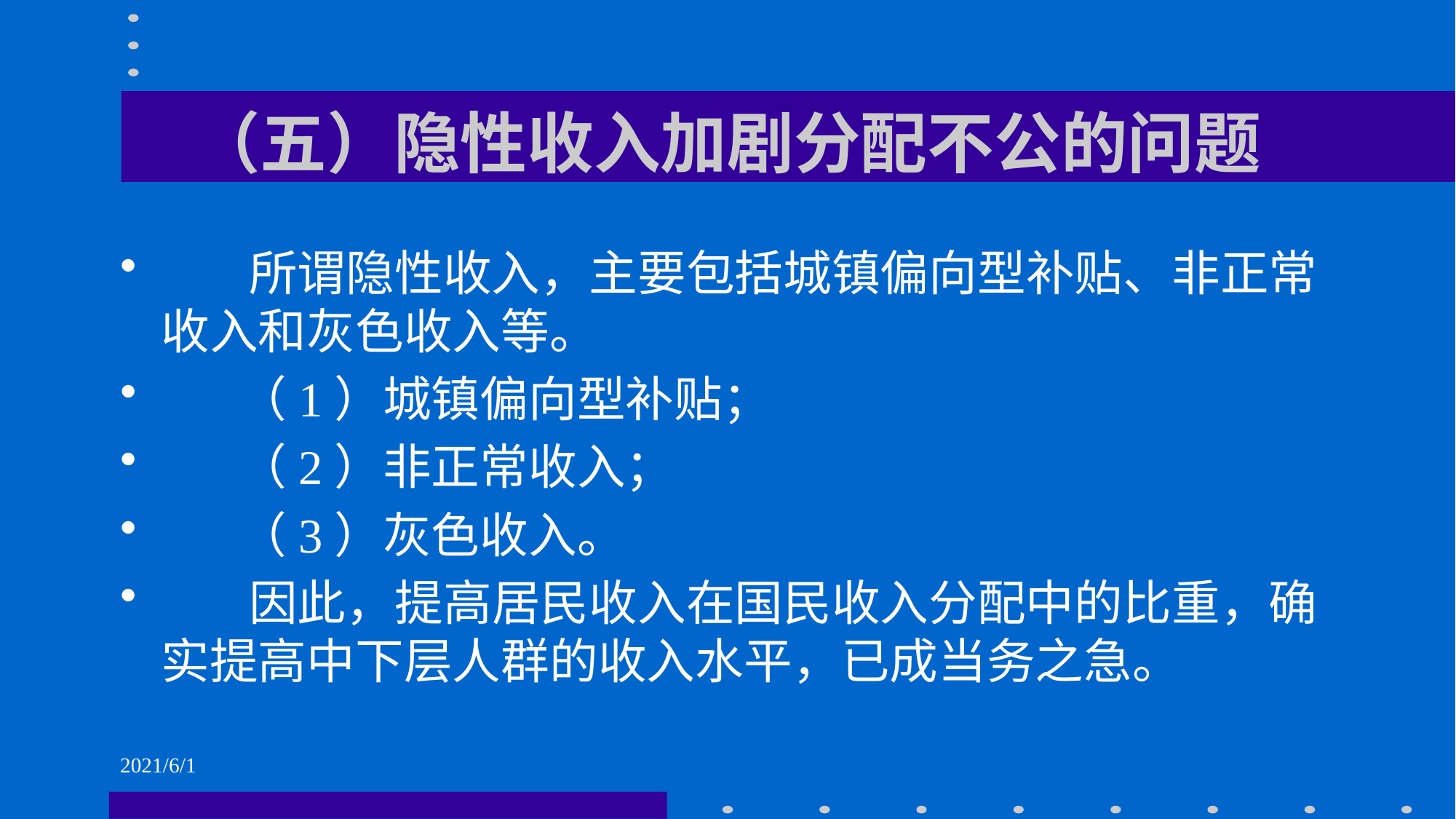

# （五）隐性收入加剧分配不公的问题
       所谓隐性收入，主要包括城镇偏向型补贴、非正常收入和灰色收入等。
      （1）城镇偏向型补贴；
      （2）非正常收入；
      （3）灰色收入。
       因此，提高居民收入在国民收入分配中的比重，确实提高中下层人群的收入水平，已成当务之急。
2021/6/1